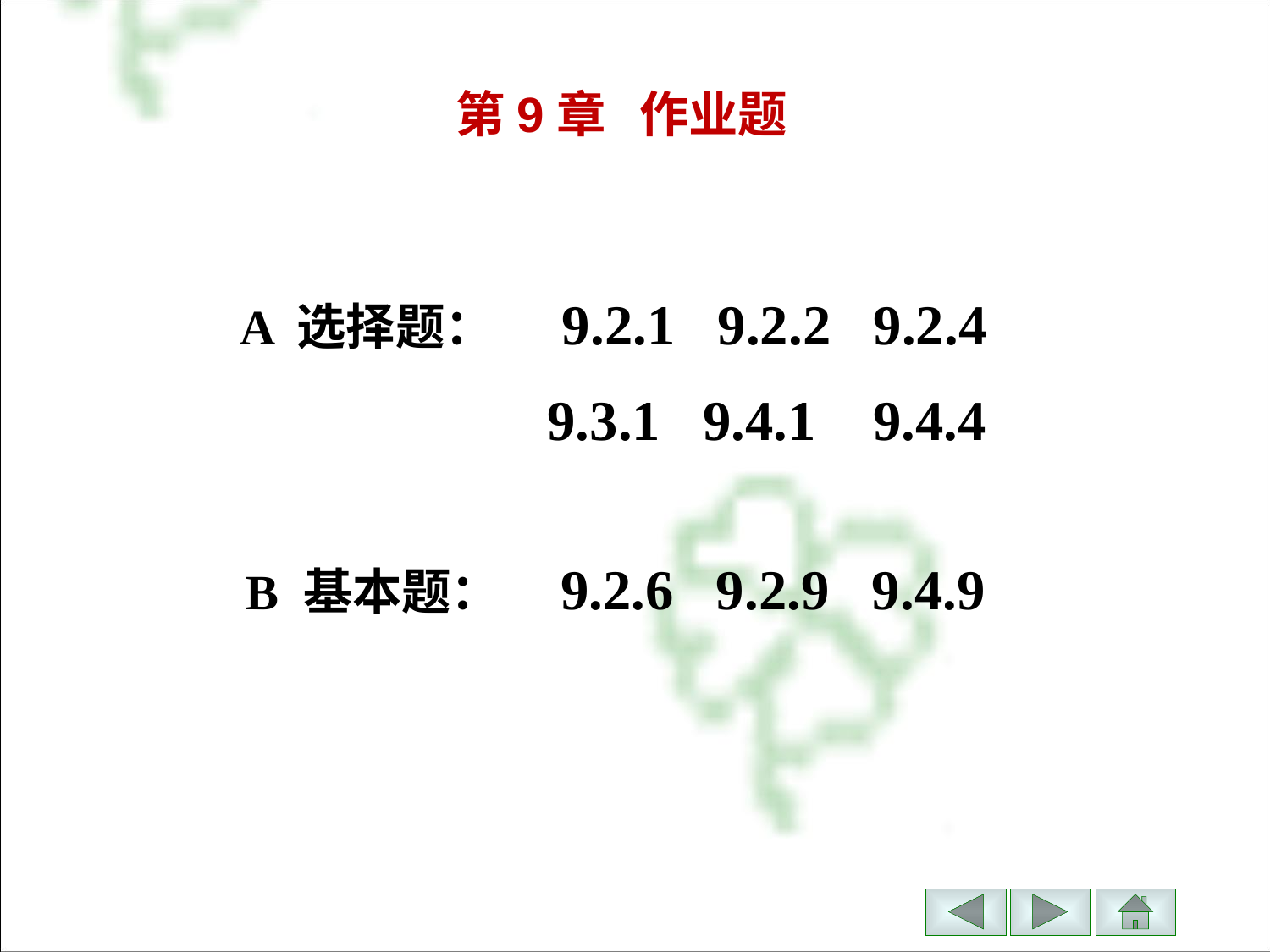

第9章   作业题
     A 选择题：     9.2.1   9.2.2   9.2.4
                          9.3.1   9.4.1    9.4.4
     B 基本题：    9.2.6   9.2.9   9.4.9